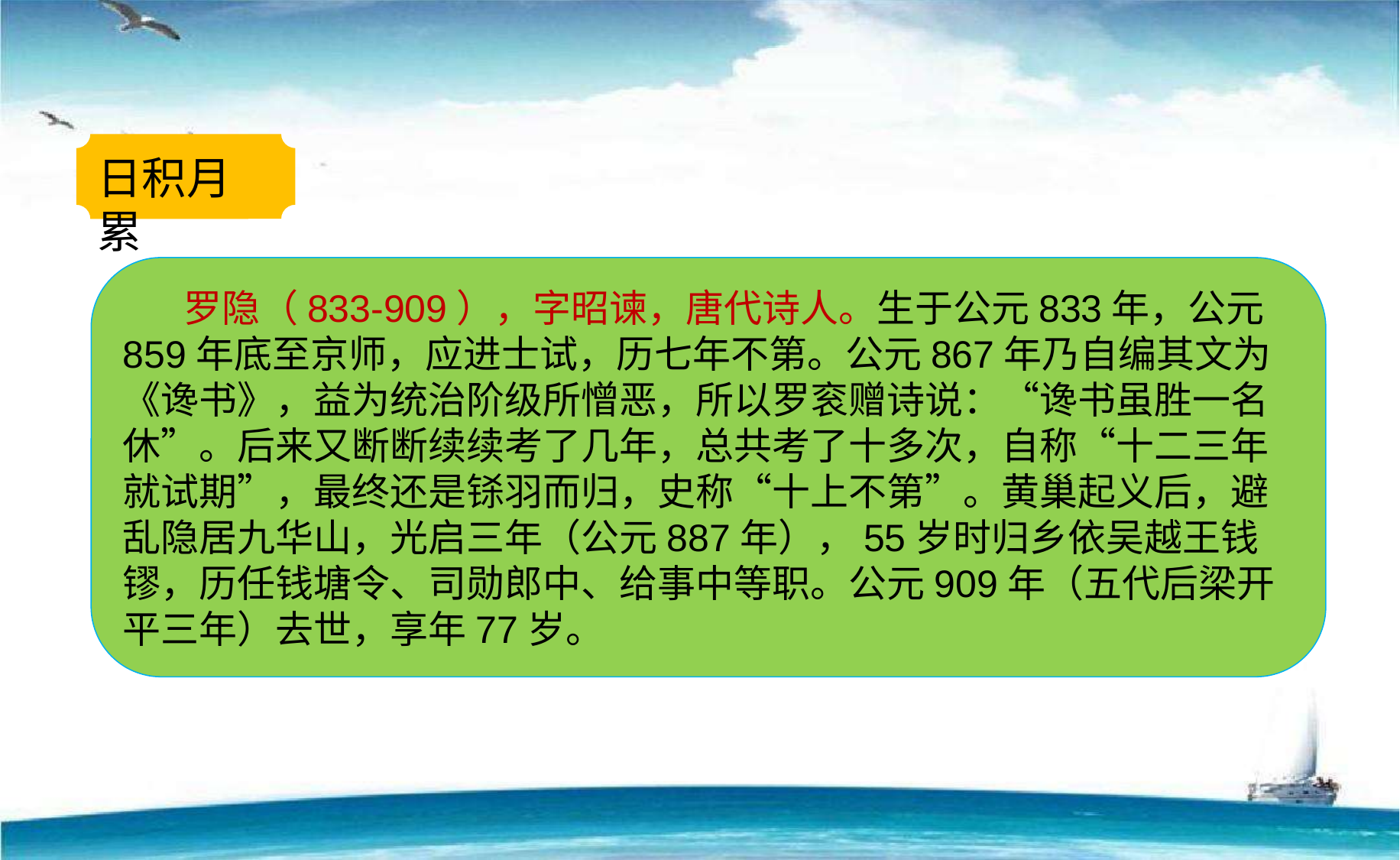

日积月累
      罗隐（833-909），字昭谏，唐代诗人。生于公元833年，公元859年底至京师，应进士试，历七年不第。公元867年乃自编其文为《谗书》，益为统治阶级所憎恶，所以罗衮赠诗说：“谗书虽胜一名休”。后来又断断续续考了几年，总共考了十多次，自称“十二三年就试期”，最终还是铩羽而归，史称“十上不第”。黄巢起义后，避乱隐居九华山，光启三年（公元887年），55岁时归乡依吴越王钱镠，历任钱塘令、司勋郎中、给事中等职。公元909年（五代后梁开平三年）去世，享年77岁。